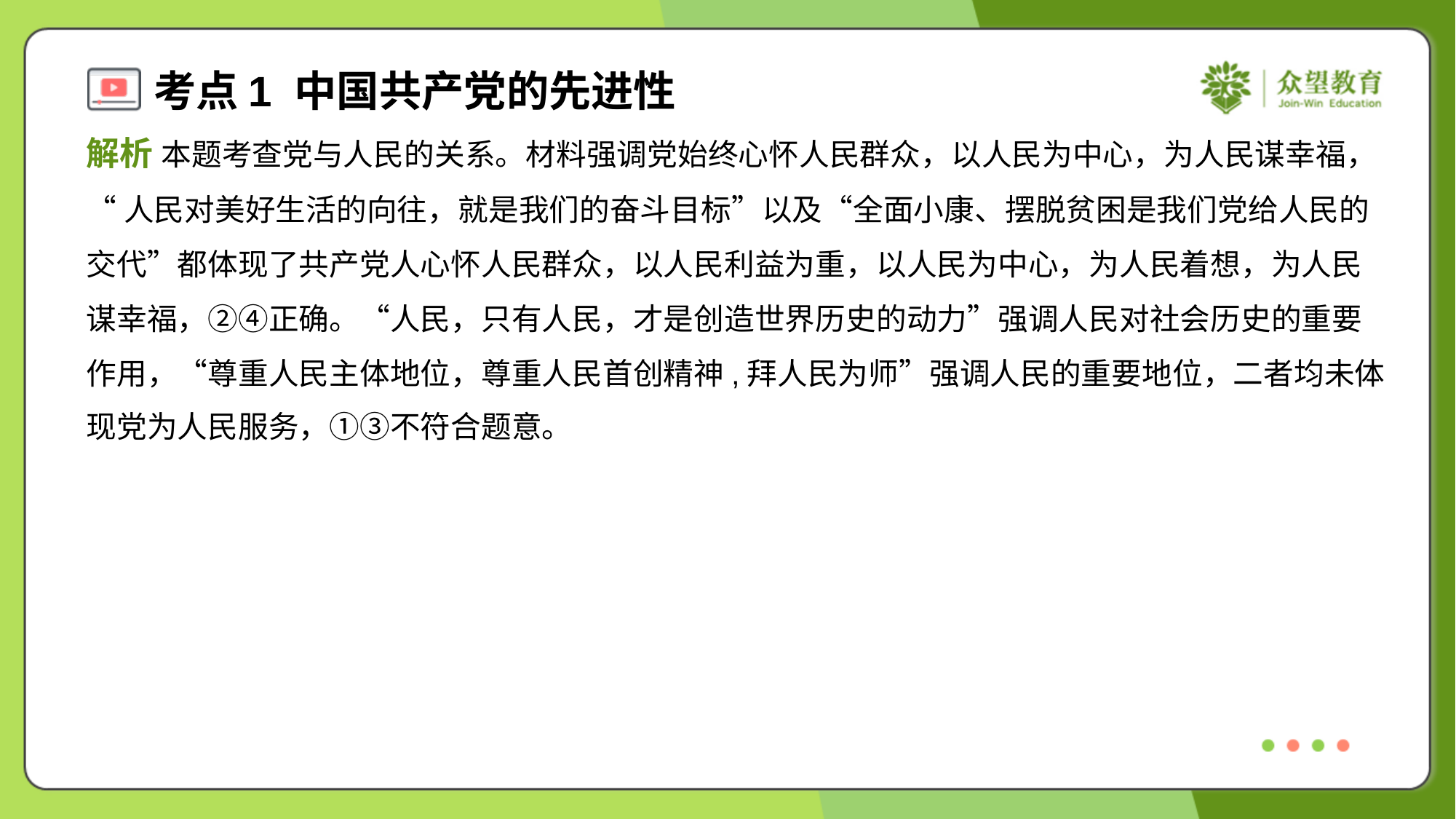

解析 本题考查党与人民的关系。材料强调党始终心怀人民群众，以人民为中心，为人民谋幸福，
“人民对美好生活的向往，就是我们的奋斗目标”以及“全面小康、摆脱贫困是我们党给人民的
交代”都体现了共产党人心怀人民群众，以人民利益为重，以人民为中心，为人民着想，为人民
谋幸福，②④正确。“人民，只有人民，才是创造世界历史的动力”强调人民对社会历史的重要
作用，“尊重人民主体地位，尊重人民首创精神,拜人民为师”强调人民的重要地位，二者均未体
现党为人民服务，①③不符合题意。